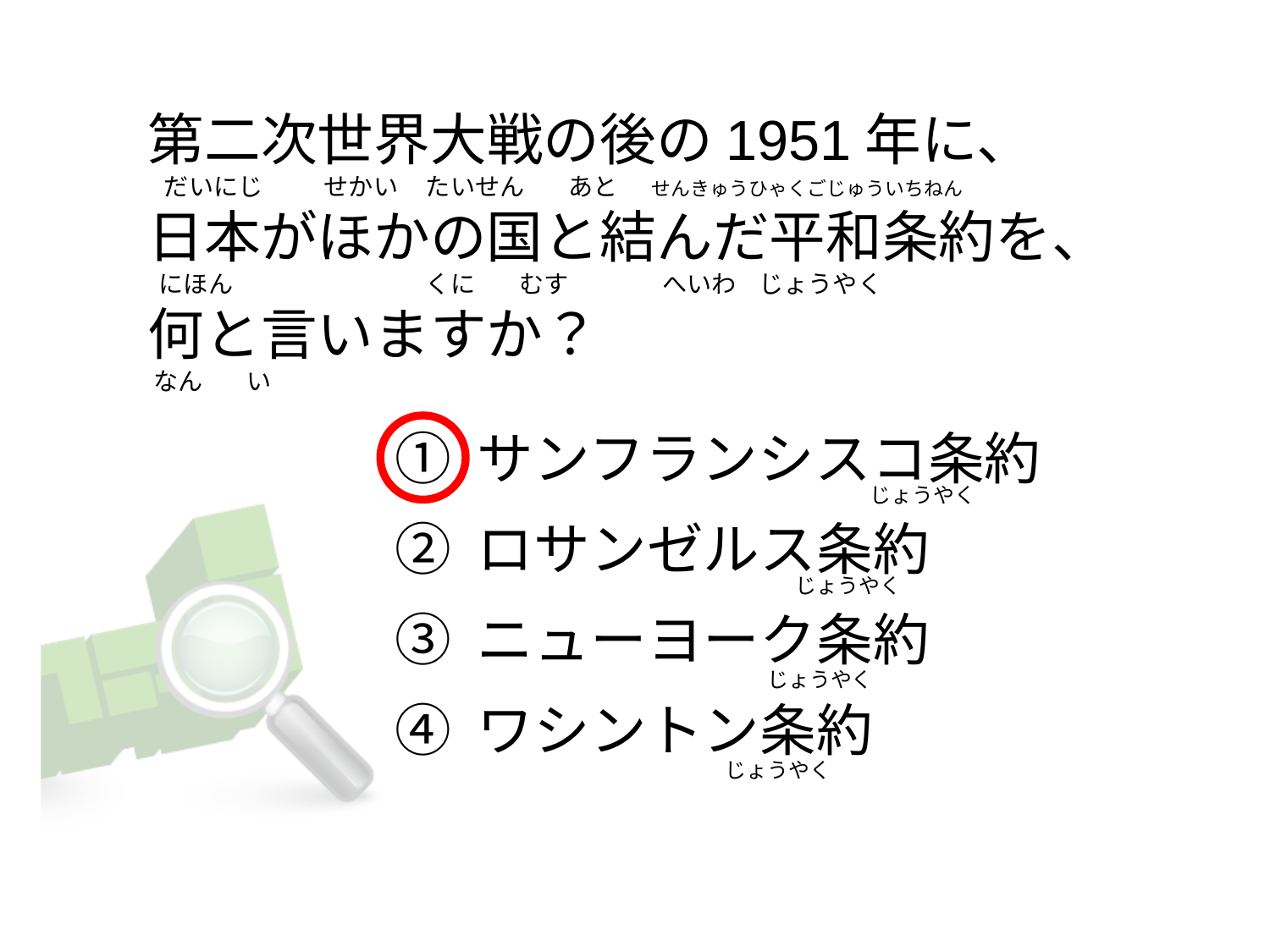

# 第二次世界大戦の後の1951年に、    だいにじ           せかい     たいせん        あと      せんきゅうひゃくごじゅういちねん 日本がほかの国と結んだ平和条約を、   にほん                                   くに        むす                 へいわ    じょうやく 何と言いますか？  なん        い

① サンフランシスコ条約
② ロサンゼルス条約
③ ニューヨーク条約
④ ワシントン条約
                                                                                   じょうやく
                                                                   じょうやく
                                                             じょうやく
                                                    じょうやく